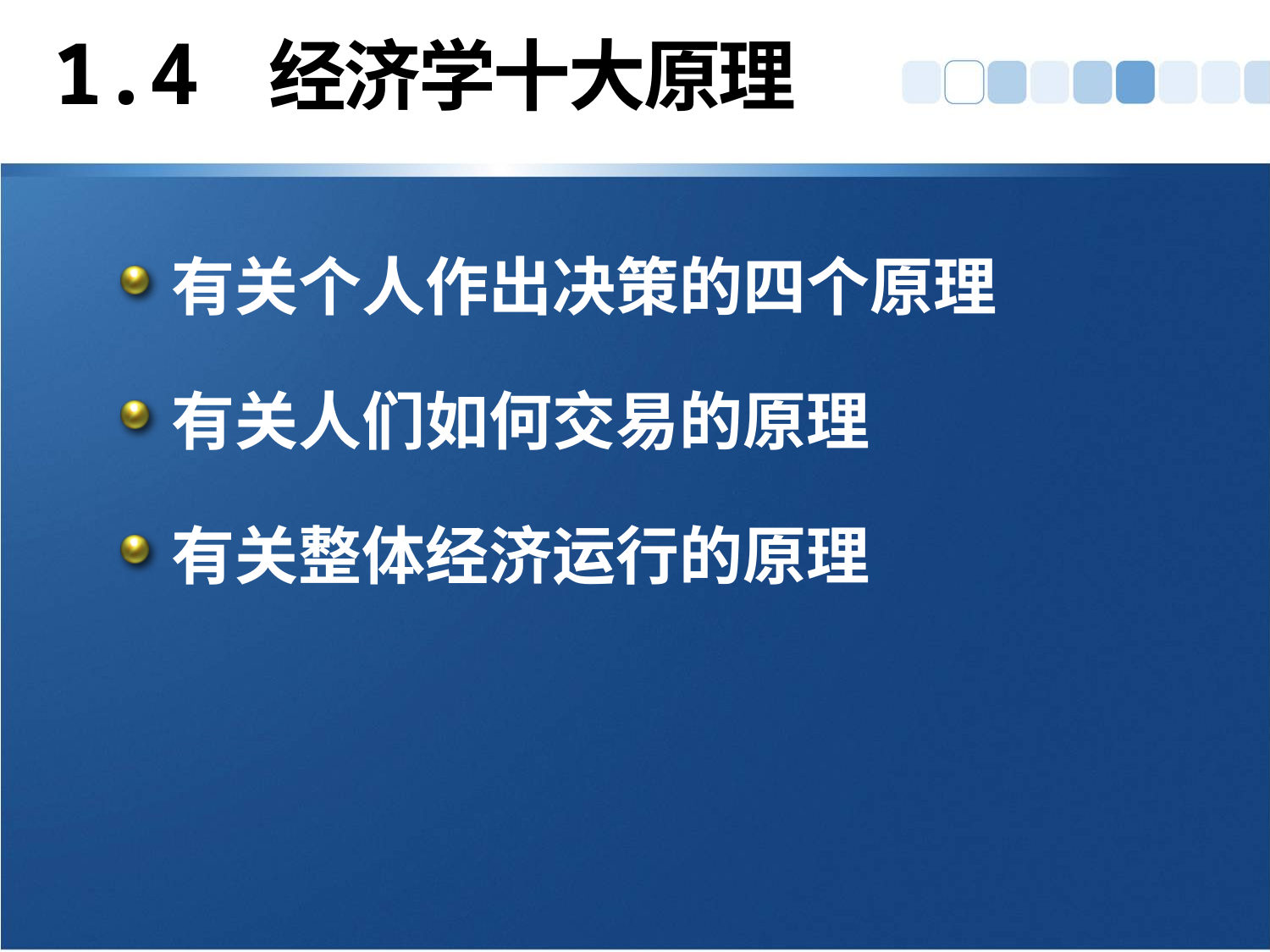

# 1.4 经济学十大原理
有关个人作出决策的四个原理
有关人们如何交易的原理
有关整体经济运行的原理